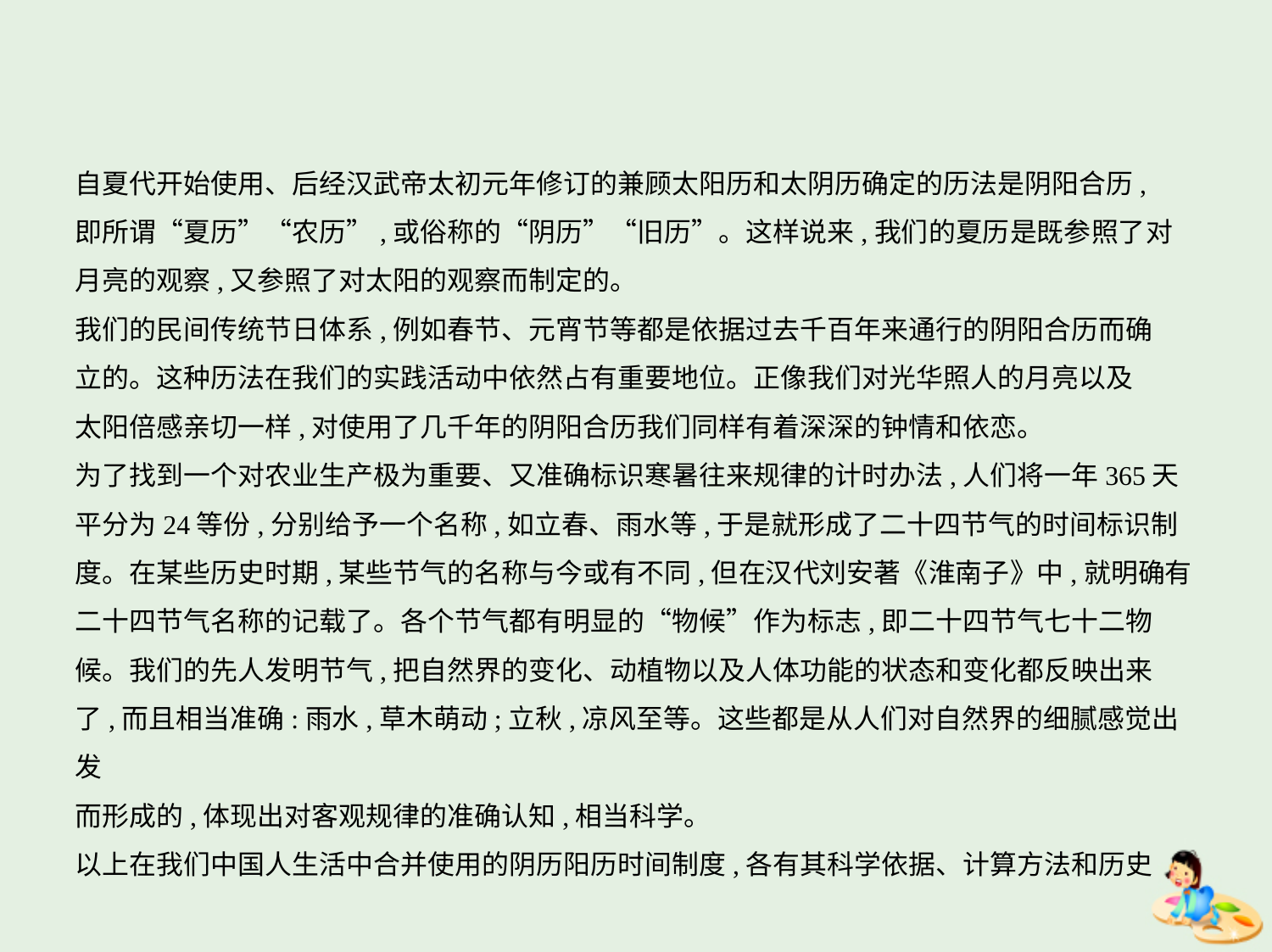

自夏代开始使用、后经汉武帝太初元年修订的兼顾太阳历和太阴历确定的历法是阴阳合历,
即所谓“夏历”“农历”,或俗称的“阴历”“旧历”。这样说来,我们的夏历是既参照了对
月亮的观察,又参照了对太阳的观察而制定的。
我们的民间传统节日体系,例如春节、元宵节等都是依据过去千百年来通行的阴阳合历而确
立的。这种历法在我们的实践活动中依然占有重要地位。正像我们对光华照人的月亮以及
太阳倍感亲切一样,对使用了几千年的阴阳合历我们同样有着深深的钟情和依恋。
为了找到一个对农业生产极为重要、又准确标识寒暑往来规律的计时办法,人们将一年365天
平分为24等份,分别给予一个名称,如立春、雨水等,于是就形成了二十四节气的时间标识制
度。在某些历史时期,某些节气的名称与今或有不同,但在汉代刘安著《淮南子》中,就明确有
二十四节气名称的记载了。各个节气都有明显的“物候”作为标志,即二十四节气七十二物
候。我们的先人发明节气,把自然界的变化、动植物以及人体功能的状态和变化都反映出来
了,而且相当准确:雨水,草木萌动;立秋,凉风至等。这些都是从人们对自然界的细腻感觉出发
而形成的,体现出对客观规律的准确认知,相当科学。
以上在我们中国人生活中合并使用的阴历阳历时间制度,各有其科学依据、计算方法和历史